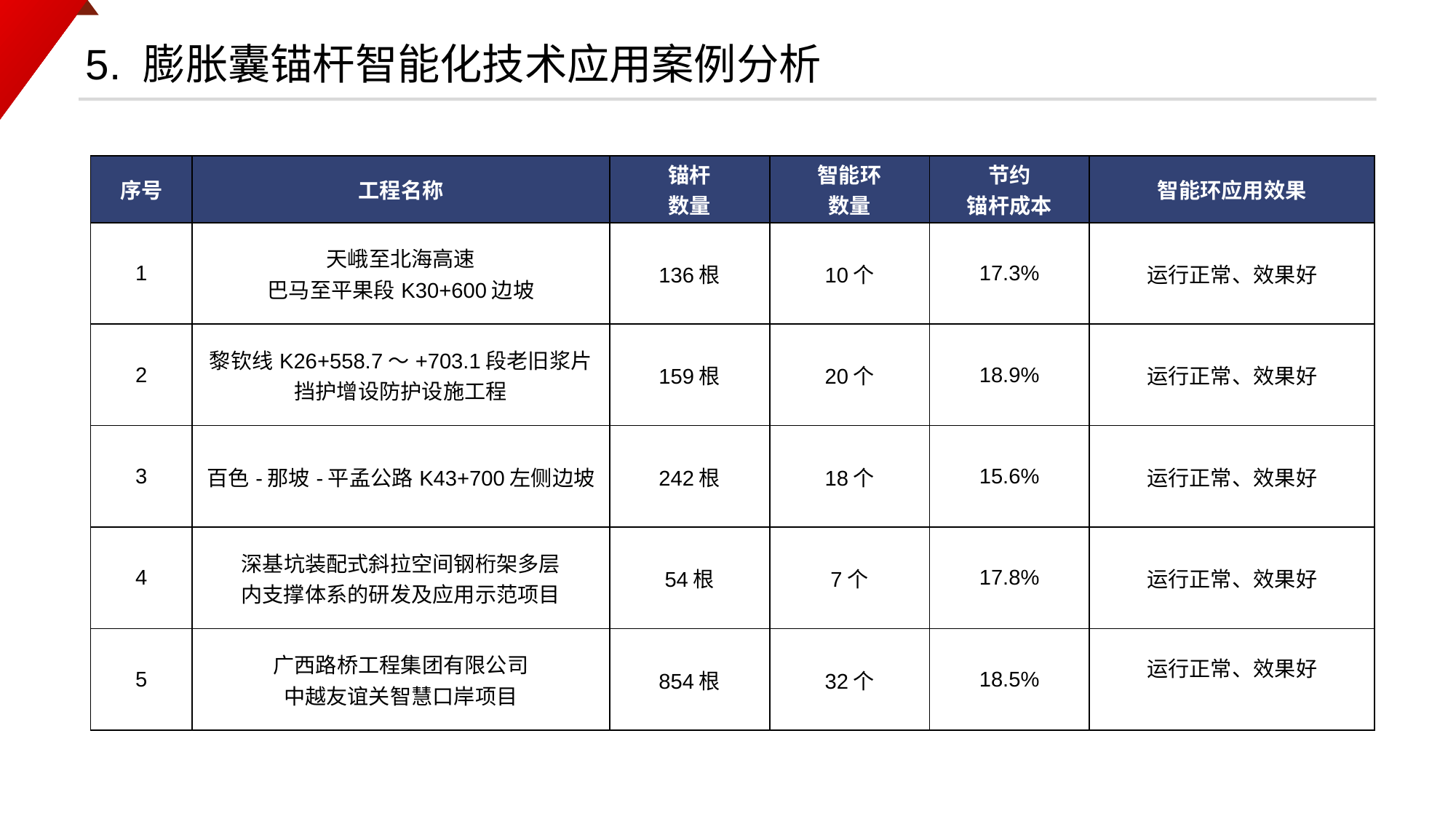

5. 膨胀囊锚杆智能化技术应用案例分析

| 序号 | 工程名称 | 锚杆 数量 | 智能环 数量 | 节约 锚杆成本 | 智能环应用效果 |
| --- | --- | --- | --- | --- | --- |
| 1 | 天峨至北海高速 巴马至平果段K30+600边坡 | 136根 | 10个 | 17.3% | 运行正常、效果好 |
| 2 | 黎钦线K26+558.7～+703.1段老旧浆片 挡护增设防护设施工程 | 159根 | 20个 | 18.9% | 运行正常、效果好 |
| 3 | 百色-那坡-平孟公路K43+700左侧边坡 | 242根 | 18个 | 15.6% | 运行正常、效果好 |
| 4 | 深基坑装配式斜拉空间钢桁架多层 内支撑体系的研发及应用示范项目 | 54根 | 7个 | 17.8% | 运行正常、效果好 |
| 5 | 广西路桥工程集团有限公司 中越友谊关智慧口岸项目 | 854根 | 32个 | 18.5% | 运行正常、效果好 |